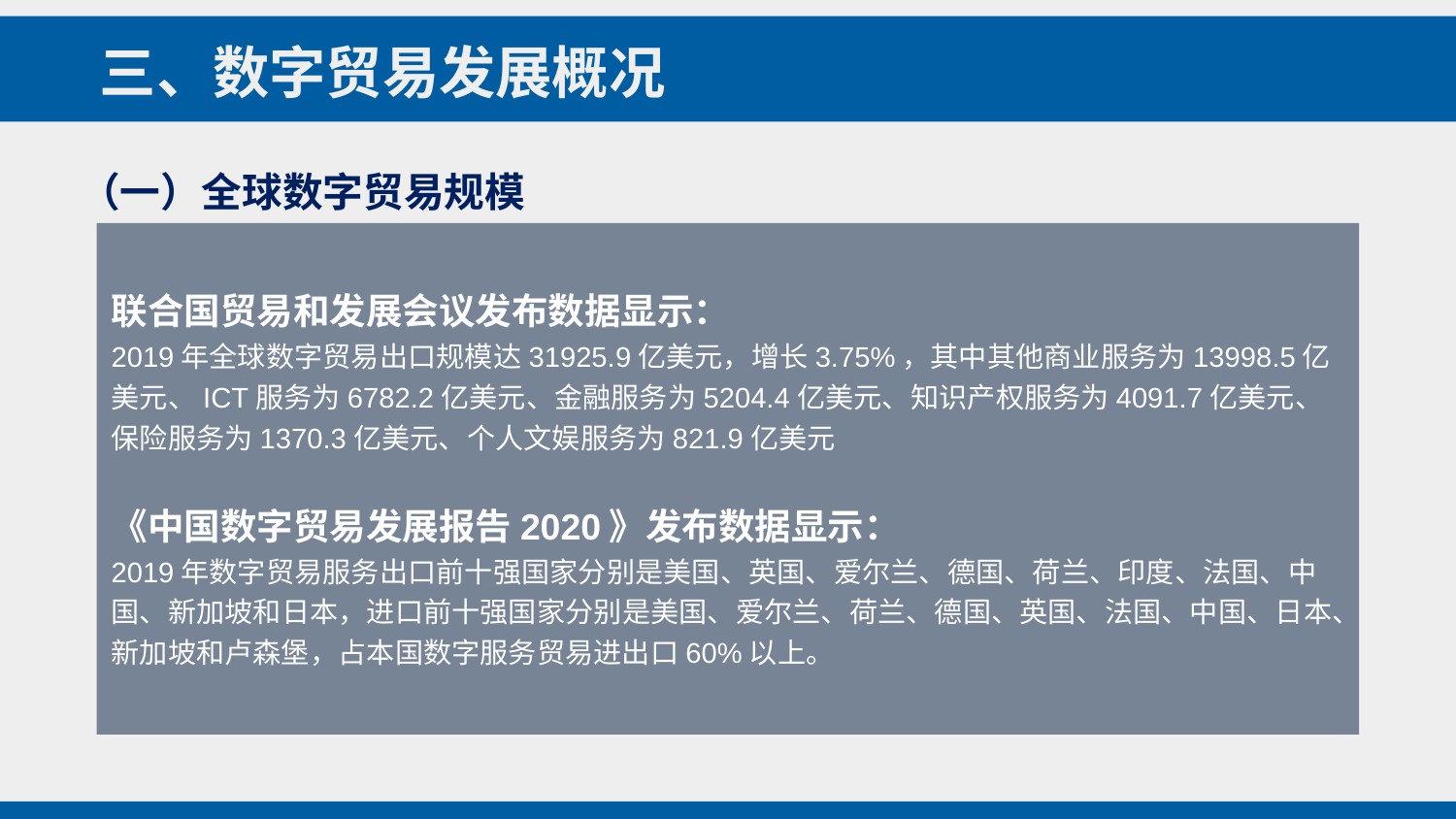

三、数字贸易发展概况
（一）全球数字贸易规模
联合国贸易和发展会议发布数据显示：
2019年全球数字贸易出口规模达31925.9亿美元，增长3.75%，其中其他商业服务为13998.5亿美元、ICT服务为6782.2亿美元、金融服务为5204.4亿美元、知识产权服务为4091.7亿美元、保险服务为1370.3亿美元、个人文娱服务为821.9亿美元

《中国数字贸易发展报告2020》发布数据显示：
2019年数字贸易服务出口前十强国家分别是美国、英国、爱尔兰、德国、荷兰、印度、法国、中国、新加坡和日本，进口前十强国家分别是美国、爱尔兰、荷兰、德国、英国、法国、中国、日本、新加坡和卢森堡，占本国数字服务贸易进出口60%以上。